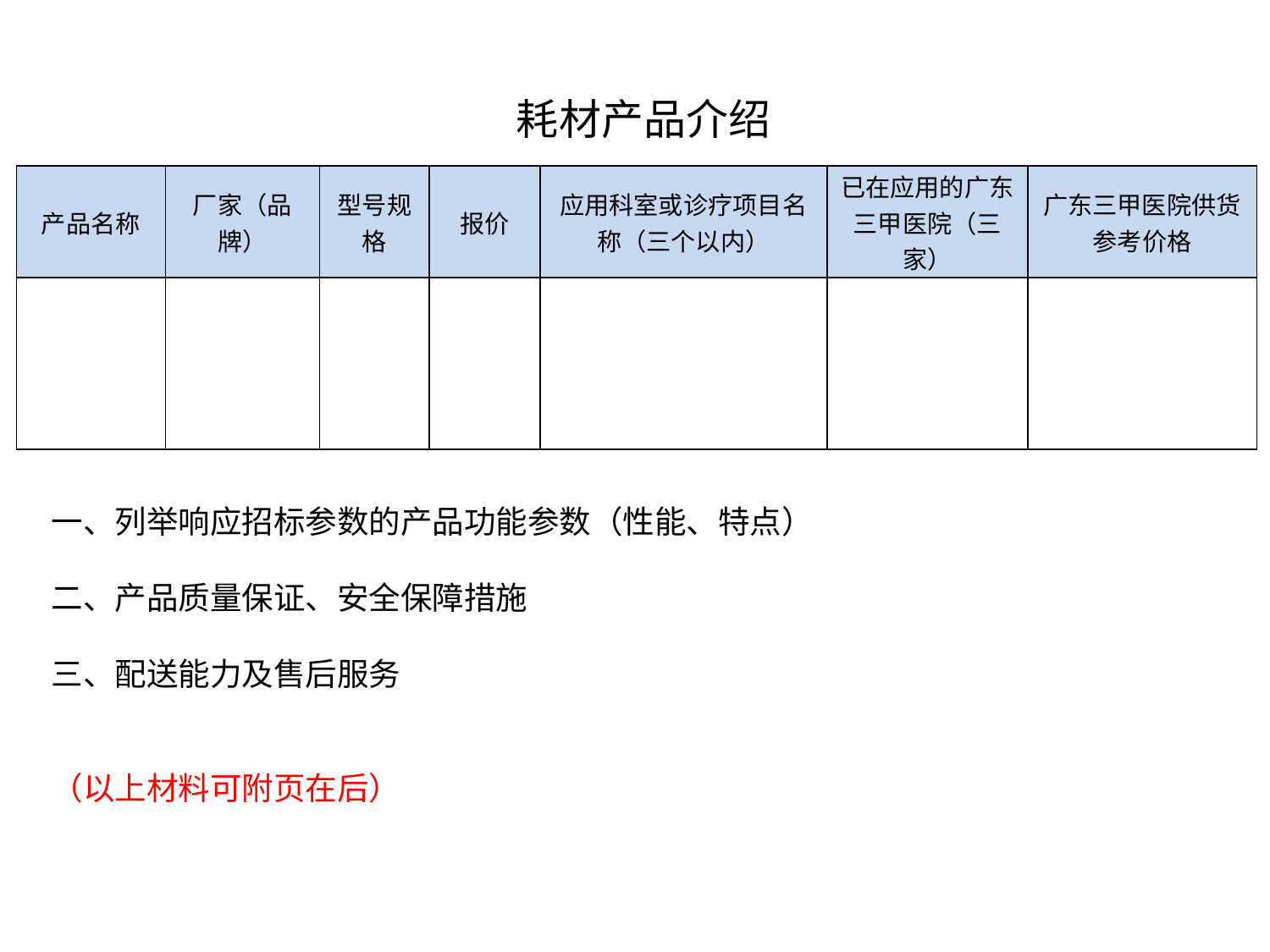

耗材产品介绍
| 产品名称 | 厂家（品牌） | 型号规格 | 报价 | 应用科室或诊疗项目名称（三个以内） | 已在应用的广东三甲医院（三家） | 广东三甲医院供货参考价格 |
| --- | --- | --- | --- | --- | --- | --- |
|  |  |  |  |  |  |  |
一、列举响应招标参数的产品功能参数（性能、特点）

二、产品质量保证、安全保障措施

三、配送能力及售后服务

（以上材料可附页在后）